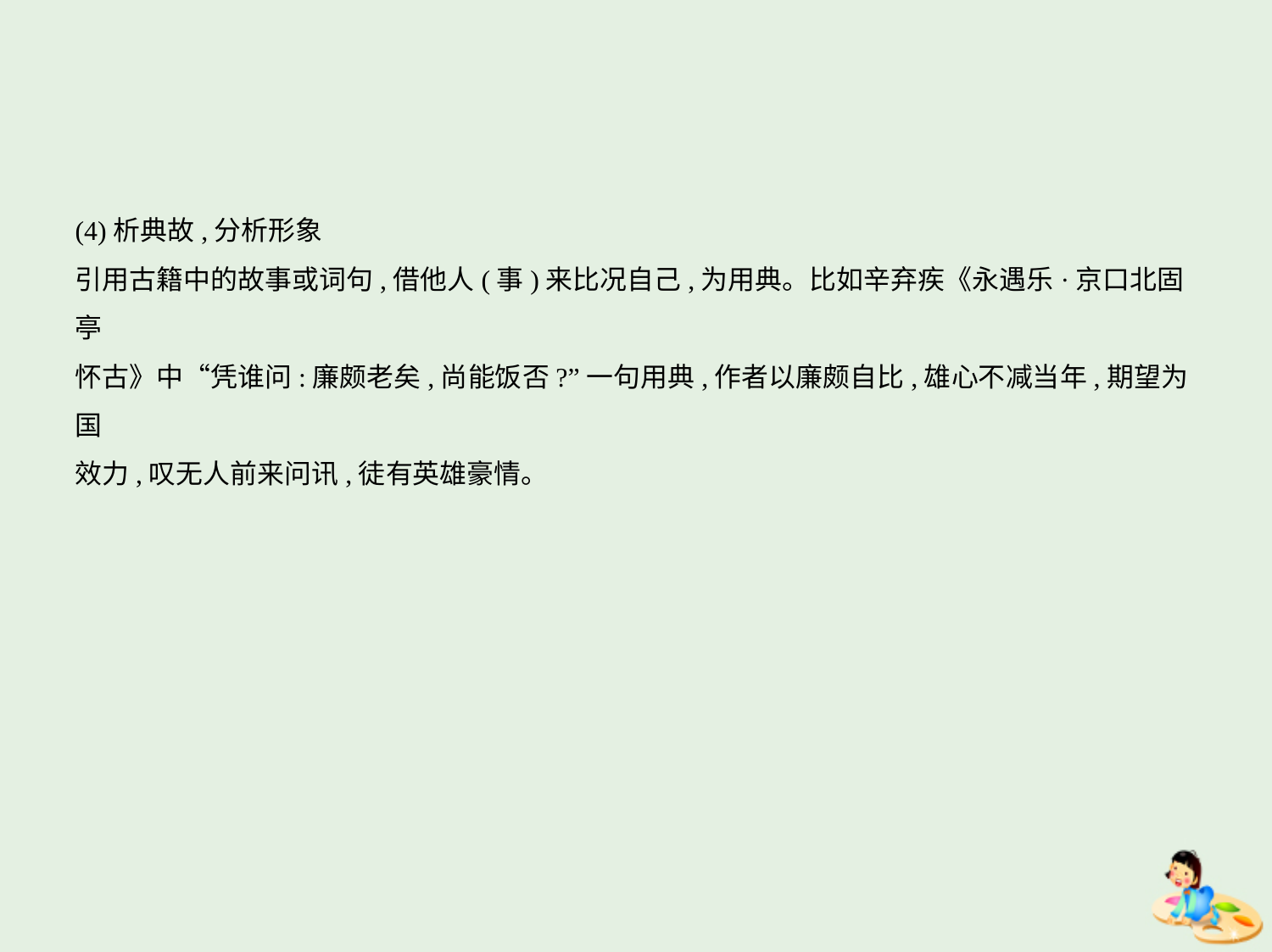

(4)析典故,分析形象
引用古籍中的故事或词句,借他人(事)来比况自己,为用典。比如辛弃疾《永遇乐·京口北固亭
怀古》中“凭谁问:廉颇老矣,尚能饭否?”一句用典,作者以廉颇自比,雄心不减当年,期望为国
效力,叹无人前来问讯,徒有英雄豪情。